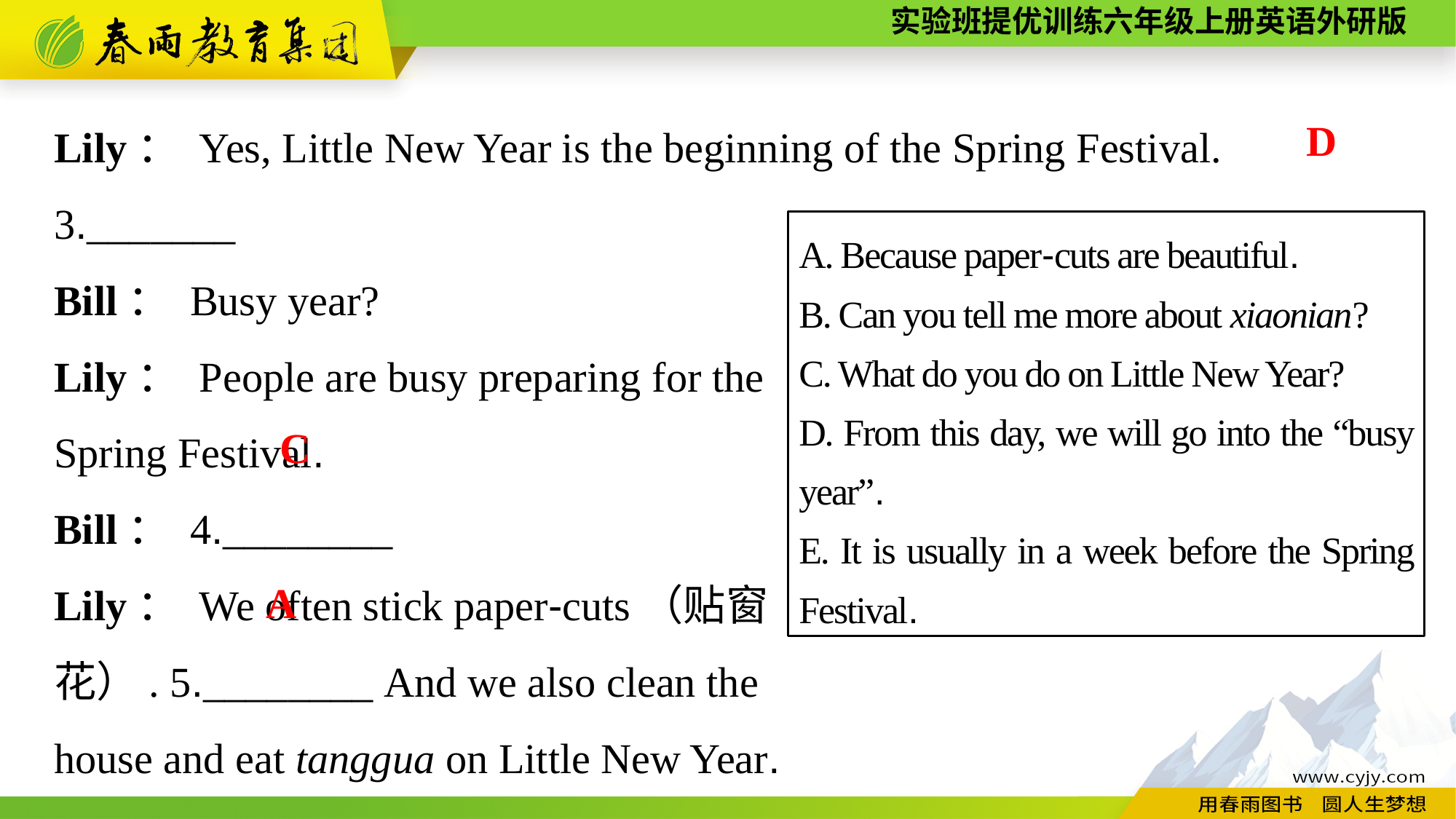

Lily： Yes, Little New Year is the beginning of the Spring Festival. 3._______
Bill： Busy year?
Lily： People are busy preparing for the
Spring Festival.
Bill： 4.________
Lily： We often stick paper-cuts（贴窗
花）. 5.________ And we also clean the
house and eat tanggua on Little New Year.
Bill： That’s very interesting.
D
A. Because paper-cuts are beautiful.
B. Can you tell me more about xiaonian?
C. What do you do on Little New Year?
D. From this day, we will go into the “busy year”.
E. It is usually in a week before the Spring Festival.
C
A